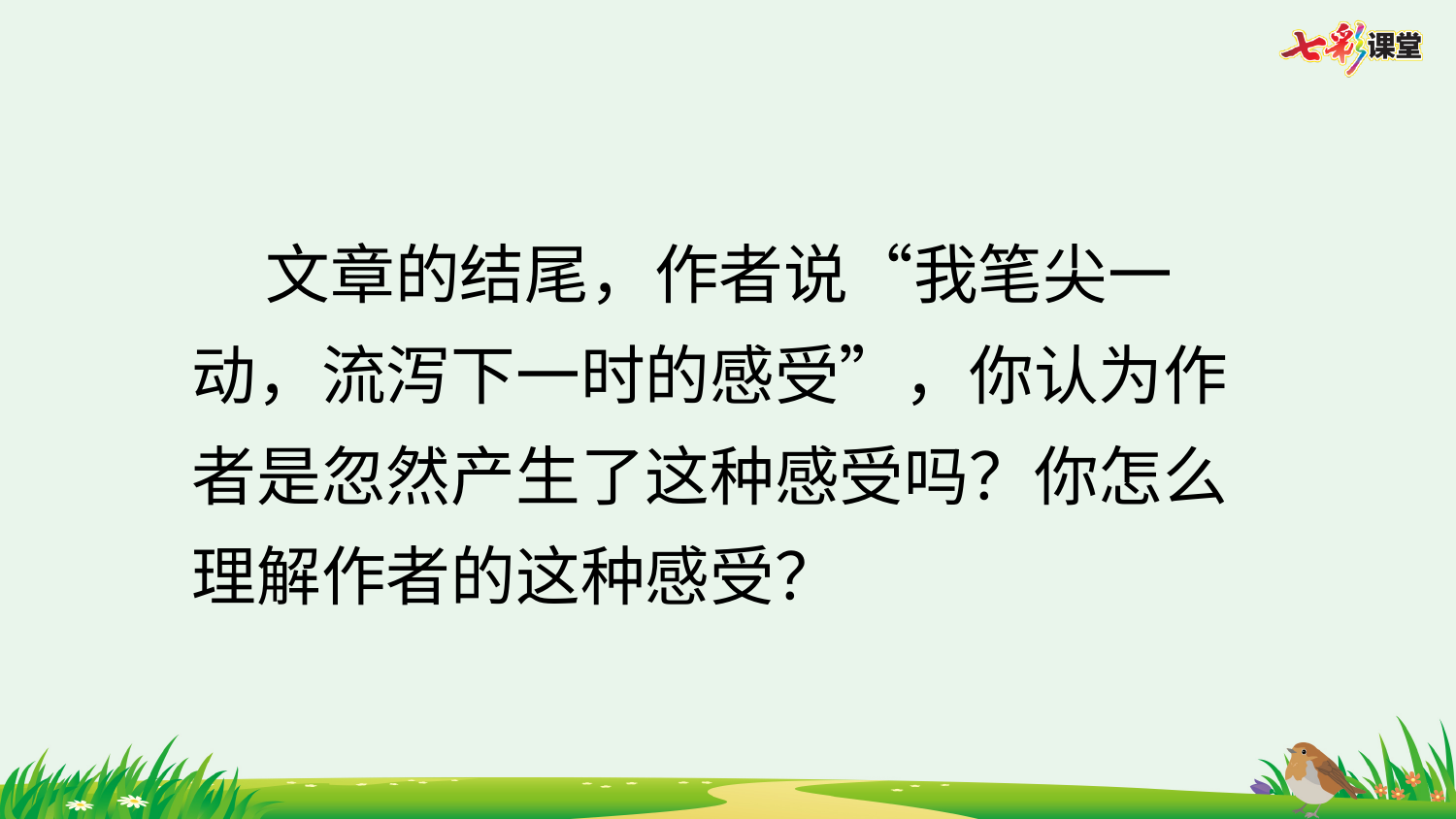

文章的结尾，作者说“我笔尖一动，流泻下一时的感受”，你认为作者是忽然产生了这种感受吗？你怎么理解作者的这种感受？